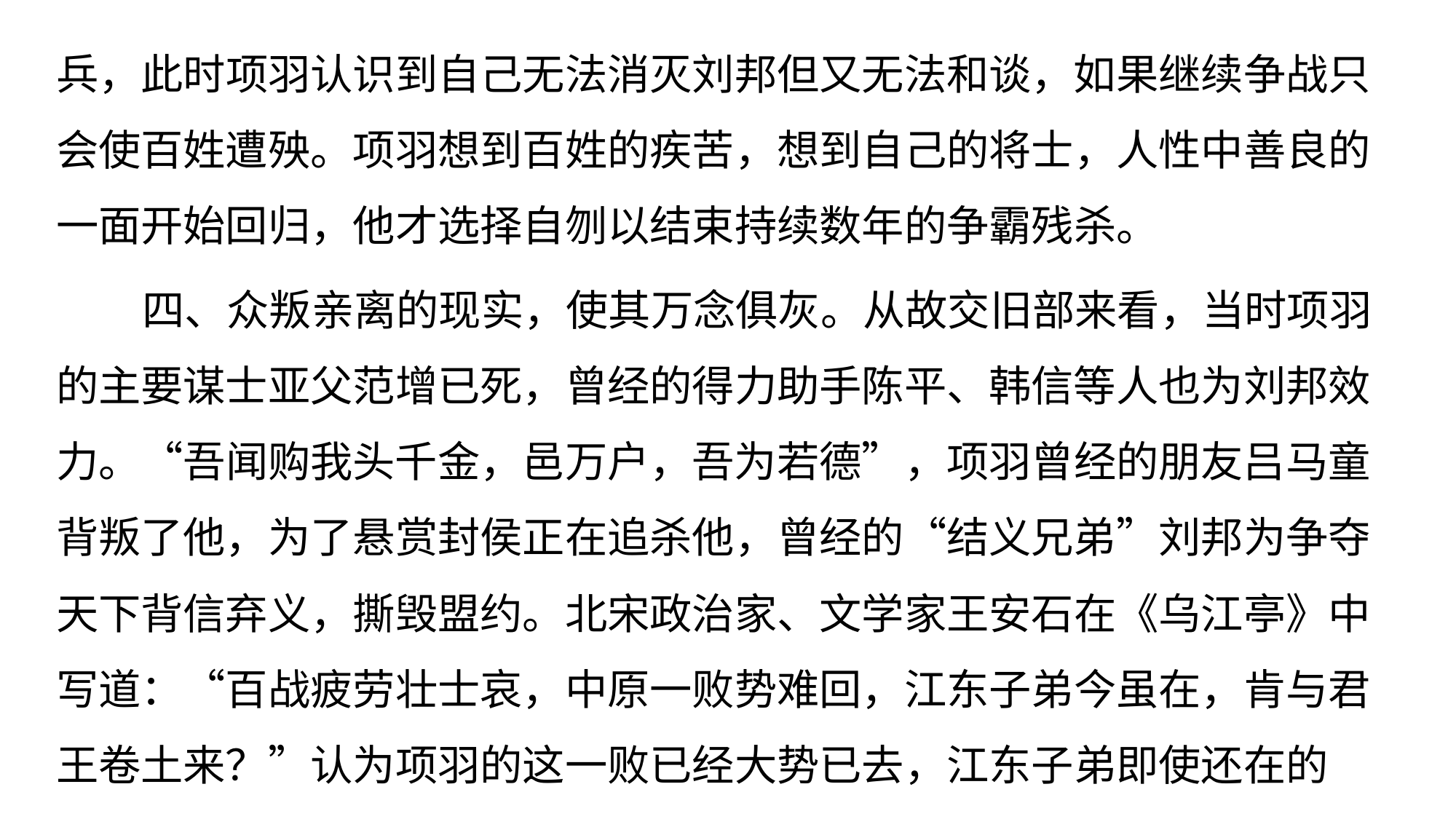

兵，此时项羽认识到自己无法消灭刘邦但又无法和谈，如果继续争战只会使百姓遭殃。项羽想到百姓的疾苦，想到自己的将士，人性中善良的一面开始回归，他才选择自刎以结束持续数年的争霸残杀。
        四、众叛亲离的现实，使其万念俱灰。从故交旧部来看，当时项羽的主要谋士亚父范增已死，曾经的得力助手陈平、韩信等人也为刘邦效力。“吾闻购我头千金，邑万户，吾为若德”，项羽曾经的朋友吕马童背叛了他，为了悬赏封侯正在追杀他，曾经的“结义兄弟”刘邦为争夺天下背信弃义，撕毁盟约。北宋政治家、文学家王安石在《乌江亭》中写道：“百战疲劳壮士哀，中原一败势难回，江东子弟今虽在，肯与君王卷土来？”认为项羽的这一败已经大势已去，江东子弟即使还在的话，